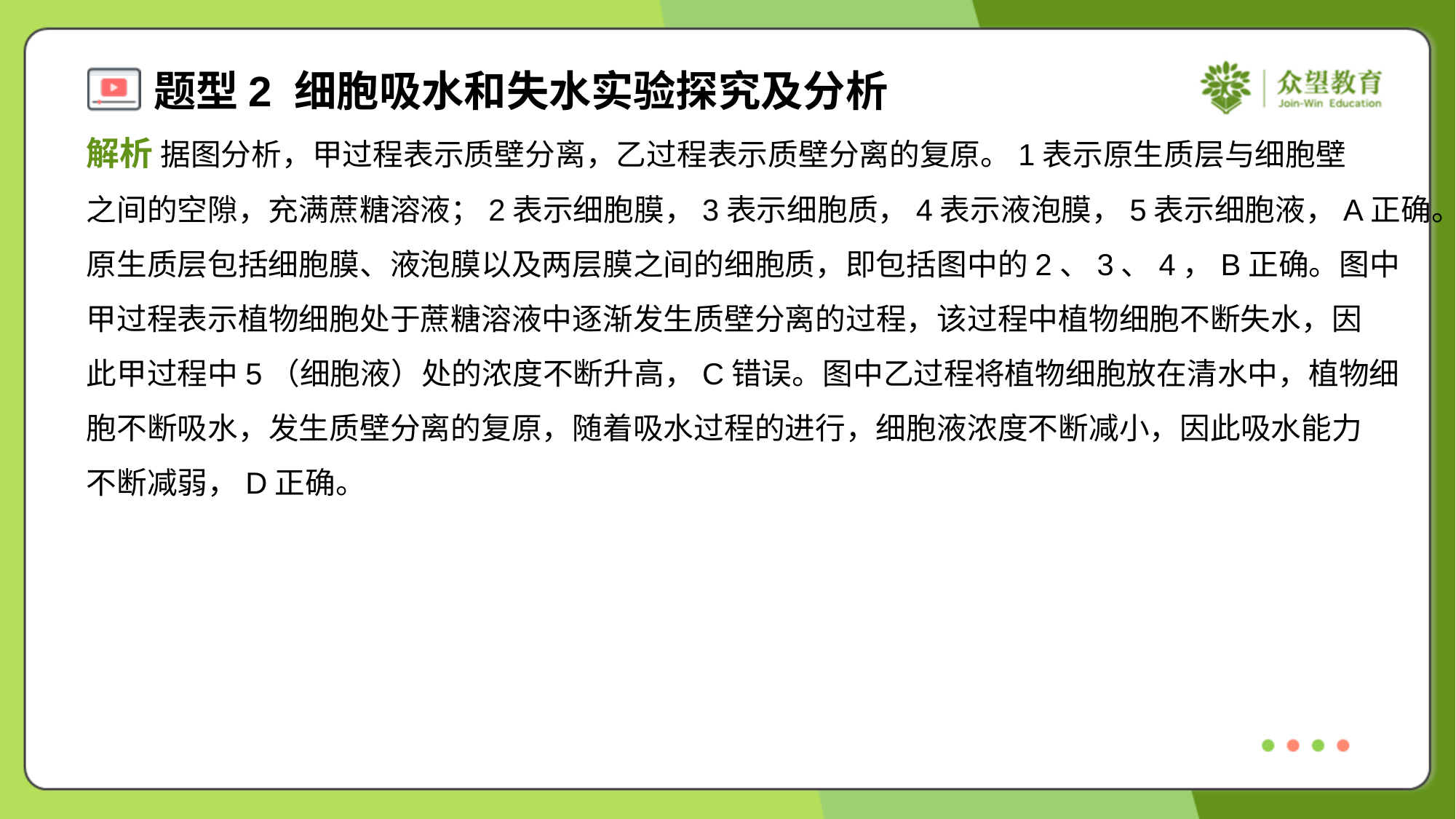

解析 据图分析，甲过程表示质壁分离，乙过程表示质壁分离的复原。1表示原生质层与细胞壁
之间的空隙，充满蔗糖溶液；2表示细胞膜，3表示细胞质，4表示液泡膜，5表示细胞液，A正确。
原生质层包括细胞膜、液泡膜以及两层膜之间的细胞质，即包括图中的2、3、4，B正确。图中
甲过程表示植物细胞处于蔗糖溶液中逐渐发生质壁分离的过程，该过程中植物细胞不断失水，因
此甲过程中5（细胞液）处的浓度不断升高，C错误。图中乙过程将植物细胞放在清水中，植物细
胞不断吸水，发生质壁分离的复原，随着吸水过程的进行，细胞液浓度不断减小，因此吸水能力
不断减弱，D正确。